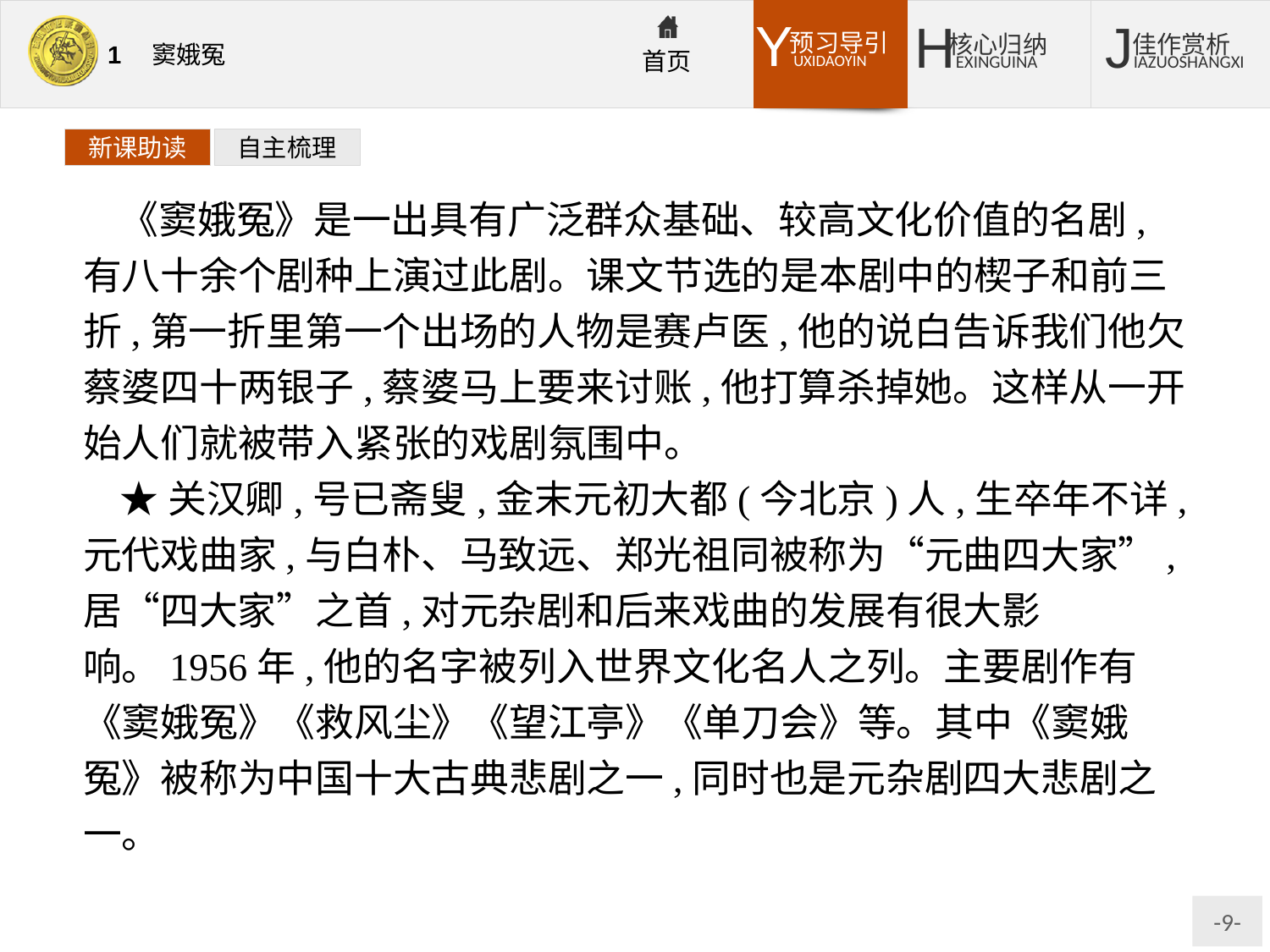

新课助读
自主梳理
《窦娥冤》是一出具有广泛群众基础、较高文化价值的名剧,有八十余个剧种上演过此剧。课文节选的是本剧中的楔子和前三折,第一折里第一个出场的人物是赛卢医,他的说白告诉我们他欠蔡婆四十两银子,蔡婆马上要来讨账,他打算杀掉她。这样从一开始人们就被带入紧张的戏剧氛围中。
★关汉卿,号已斋叟,金末元初大都(今北京)人,生卒年不详,元代戏曲家,与白朴、马致远、郑光祖同被称为“元曲四大家”,居“四大家”之首,对元杂剧和后来戏曲的发展有很大影响。1956年,他的名字被列入世界文化名人之列。主要剧作有《窦娥冤》《救风尘》《望江亭》《单刀会》等。其中《窦娥冤》被称为中国十大古典悲剧之一,同时也是元杂剧四大悲剧之一。